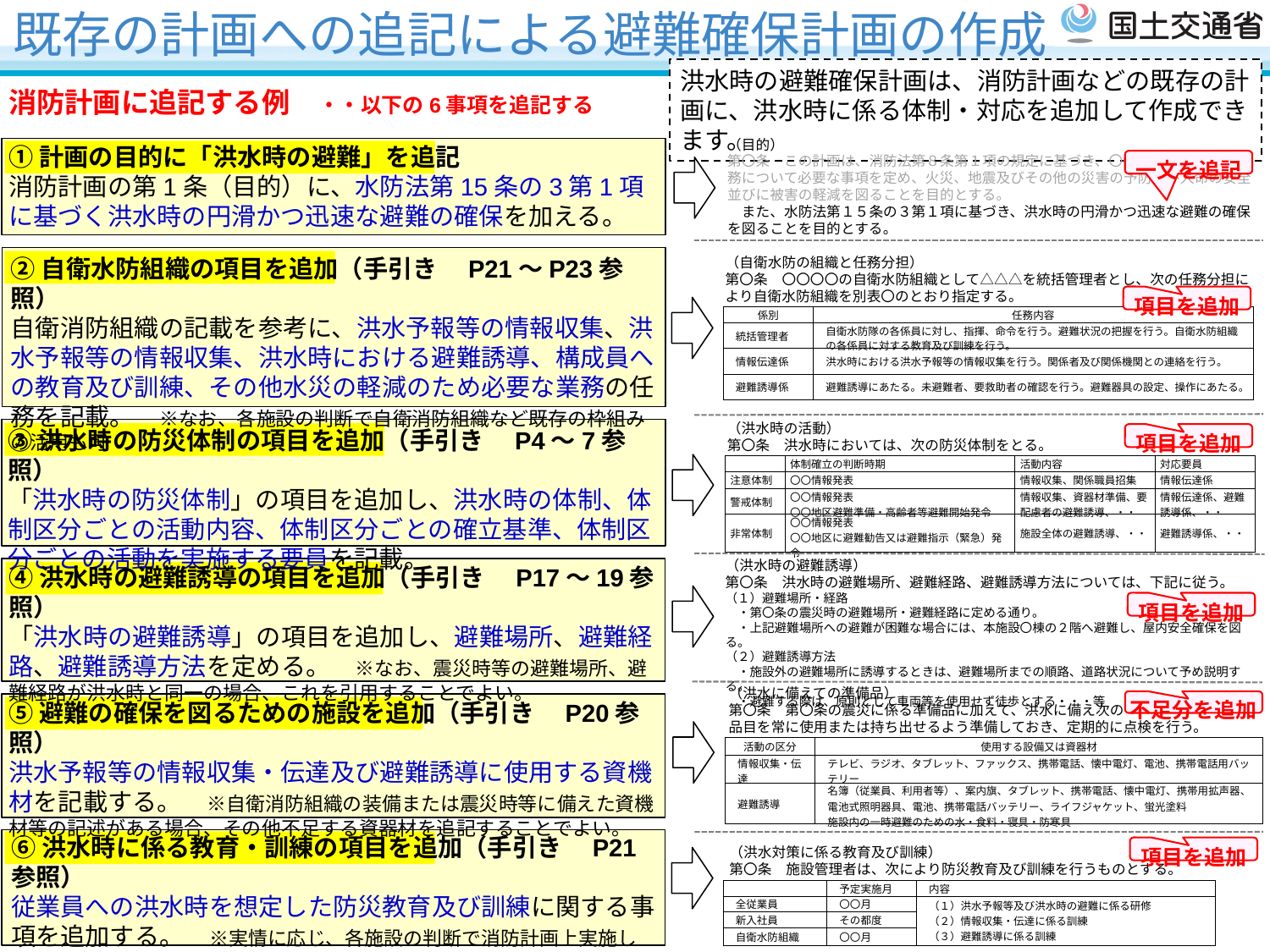

# 既存の計画への追記による避難確保計画の作成
洪水時の避難確保計画は、消防計画などの既存の計画に、洪水時に係る体制・対応を追加して作成できます。
消防計画に追記する例　・・以下の6事項を追記する

①計画の目的に「洪水時の避難」を追記
消防計画の第1条（目的）に、水防法第15条の3第1項に基づく洪水時の円滑かつ迅速な避難の確保を加える。
（目的）
第〇条　この計画は、消防法第８条第１項の規定に基づき、〇〇〇〇の防火管理業務について必要な事項を定め、火災、地震及びその他の災害の予防及び人命の安全並びに被害の軽減を図ることを目的とする。
　また、水防法第１５条の３第１項に基づき、洪水時の円滑かつ迅速な避難の確保を図ることを目的とする。

一文を追記

②自衛水防組織の項目を追加（手引き　P21～P23参照）
自衛消防組織の記載を参考に、洪水予報等の情報収集、洪水予報等の情報収集、洪水時における避難誘導、構成員への教育及び訓練、その他水災の軽減のため必要な業務の任務を記載。　※なお、各施設の判断で自衛消防組織など既存の枠組みの活用も可

（自衛水防の組織と任務分担）
第〇条　〇〇〇〇の自衛水防組織として△△△を統括管理者とし、次の任務分担により自衛水防組織を別表〇のとおり指定する。

項目を追加

| 係別 | 任務内容 |
| --- | --- |
| 統括管理者 | 自衛水防隊の各係員に対し、指揮、命令を行う。避難状況の把握を行う。自衛水防組織の各係員に対する教育及び訓練を行う。 |
| 情報伝達係 | 洪水時における洪水予報等の情報収集を行う。関係者及び関係機関との連絡を行う。 |
| 避難誘導係 | 避難誘導にあたる。未避難者、要救助者の確認を行う。避難器具の設定、操作にあたる。 |
（洪水時の活動）
第〇条　洪水時においては、次の防災体制をとる。
③洪水時の防災体制の項目を追加（手引き　P4～7参照）
「洪水時の防災体制」の項目を追加し、洪水時の体制、体制区分ごとの活動内容、体制区分ごとの確立基準、体制区分ごとの活動を実施する要員を記載。

項目を追加

|  | 体制確立の判断時期 | 活動内容 | 対応要員 |
| --- | --- | --- | --- |
| 注意体制 | 〇〇情報発表 | 情報収集、関係職員招集 | 情報伝達係 |
| 警戒体制 | 〇〇情報発表 〇〇地区避難準備・高齢者等避難開始発令 | 情報収集、資器材準備、要配慮者の避難誘導、・・ | 情報伝達係、避難誘導係、・・ |
| 非常体制 | 〇〇情報発表 〇〇地区に避難勧告又は避難指示（緊急）発令 | 施設全体の避難誘導、・・ | 避難誘導係、・・ |
（洪水時の避難誘導）
第〇条　洪水時の避難場所、避難経路、避難誘導方法については、下記に従う。
（１）避難場所・経路
　・第〇条の震災時の避難場所・避難経路に定める通り。
　・上記避難場所への避難が困難な場合には、本施設〇棟の２階へ避難し、屋内安全確保を図る。
（２）避難誘導方法
　・施設外の避難場所に誘導するときは、避難場所までの順路、道路状況について予め説明する。
　・避難する際は、原則として車両等を使用せず徒歩とする・・・等
④洪水時の避難誘導の項目を追加（手引き　P17～19参照）
「洪水時の避難誘導」の項目を追加し、避難場所、避難経路、避難誘導方法を定める。　※なお、震災時等の避難場所、避難経路が洪水時と同一の場合、これを引用することでよい。

項目を追加
（洪水に備えての準備品）
第〇条　第〇条の震災に係る準備品に加えて、洪水に備え次の
品目を常に使用または持ち出せるよう準備しておき、定期的に点検を行う。
不足分を追加
⑤避難の確保を図るための施設を追加（手引き　P20参照）
洪水予報等の情報収集・伝達及び避難誘導に使用する資機材を記載する。　※自衛消防組織の装備または震災時等に備えた資機材等の記述がある場合、その他不足する資器材を追記することでよい。

| 活動の区分 | 使用する設備又は資器材 |
| --- | --- |
| 情報収集・伝達 | テレビ、ラジオ、タブレット、ファックス、携帯電話、懐中電灯、電池、携帯電話用バッテリー |
| 避難誘導 | 名簿（従業員、利用者等）、案内旗、タブレット、携帯電話、懐中電灯、携帯用拡声器、電池式照明器具、電池、携帯電話バッテリー、ライフジャケット、蛍光塗料 施設内の一時避難のための水・食料・寝具・防寒具 |
⑥洪水時に係る教育・訓練の項目を追加（手引き　P21参照）
従業員への洪水時を想定した防災教育及び訓練に関する事項を追加する。　※実情に応じ、各施設の判断で消防計画上実施している教育・訓練をもって代えることができる。

（洪水対策に係る教育及び訓練）
第〇条　施設管理者は、次により防災教育及び訓練を行うものとする。
項目を追加

|  | 予定実施月 | 内容 |
| --- | --- | --- |
| 全従業員 | 〇〇月 | （１）洪水予報等及び洪水時の避難に係る研修 （２）情報収集・伝達に係る訓練 （３）避難誘導に係る訓練 |
| 新入社員 | その都度 |  |
| 自衛水防組織 | 〇〇月 |  |